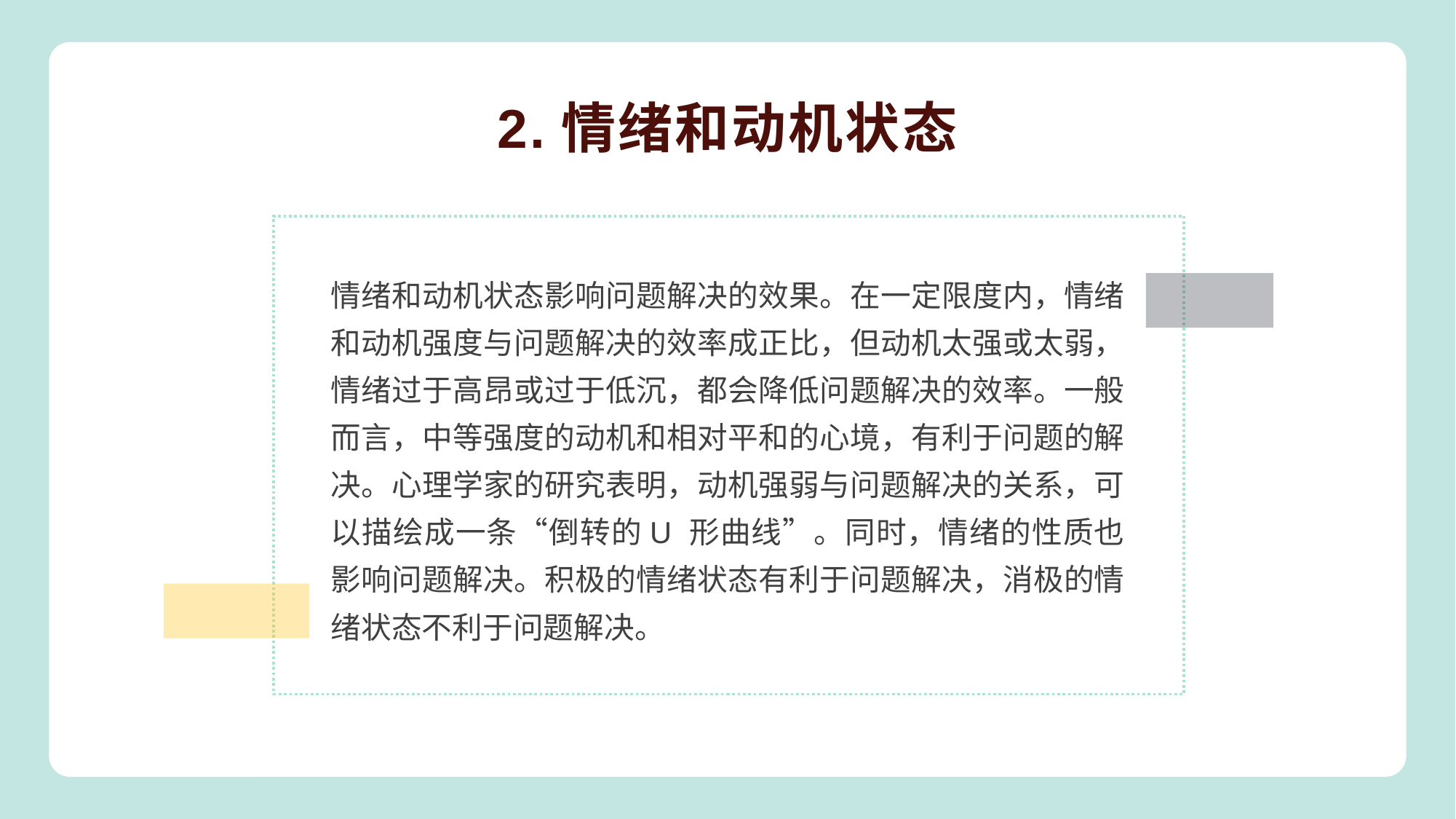

2.情绪和动机状态

情绪和动机状态影响问题解决的效果。在一定限度内，情绪和动机强度与问题解决的效率成正比，但动机太强或太弱，情绪过于高昂或过于低沉，都会降低问题解决的效率。一般而言，中等强度的动机和相对平和的心境，有利于问题的解决。心理学家的研究表明，动机强弱与问题解决的关系，可以描绘成一条“倒转的U 形曲线”。同时，情绪的性质也影响问题解决。积极的情绪状态有利于问题解决，消极的情绪状态不利于问题解决。